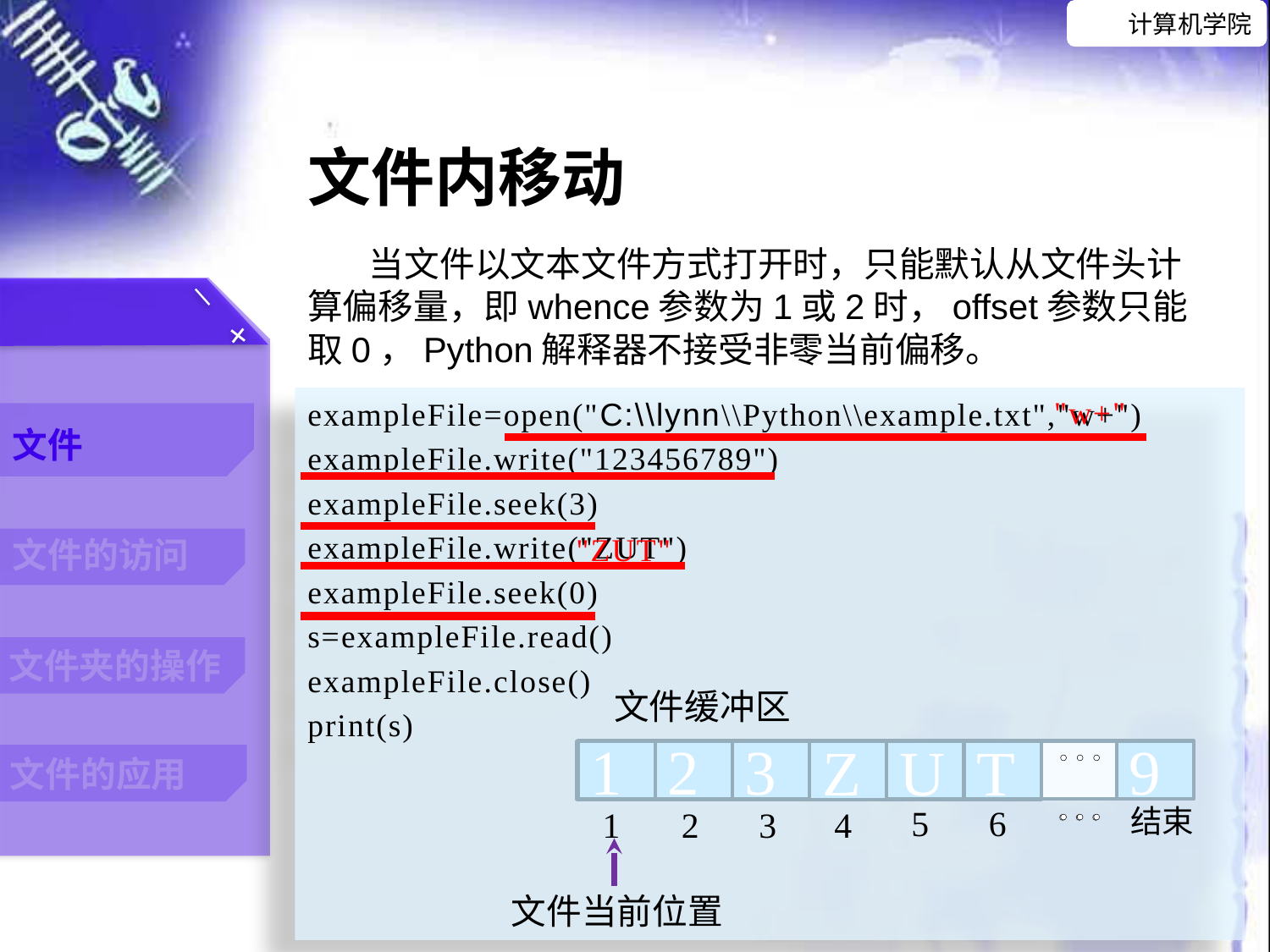

文件内移动
当文件以文本文件方式打开时，只能默认从文件头计算偏移量，即whence参数为1或2时，offset参数只能取0，Python解释器不接受非零当前偏移。
"w+"
exampleFile=open("C:\\lynn\\Python\\example.txt","w+")
exampleFile.write("123456789")
exampleFile.seek(3)
exampleFile.write("ZUT")
exampleFile.seek(0)
s=exampleFile.read()
exampleFile.close()
print(s)
"ZUT"
文件缓冲区

1

2

3

4

5

6
……

结束
1
2
3
4
5
6
9
……
Z
U
T
文件当前位置